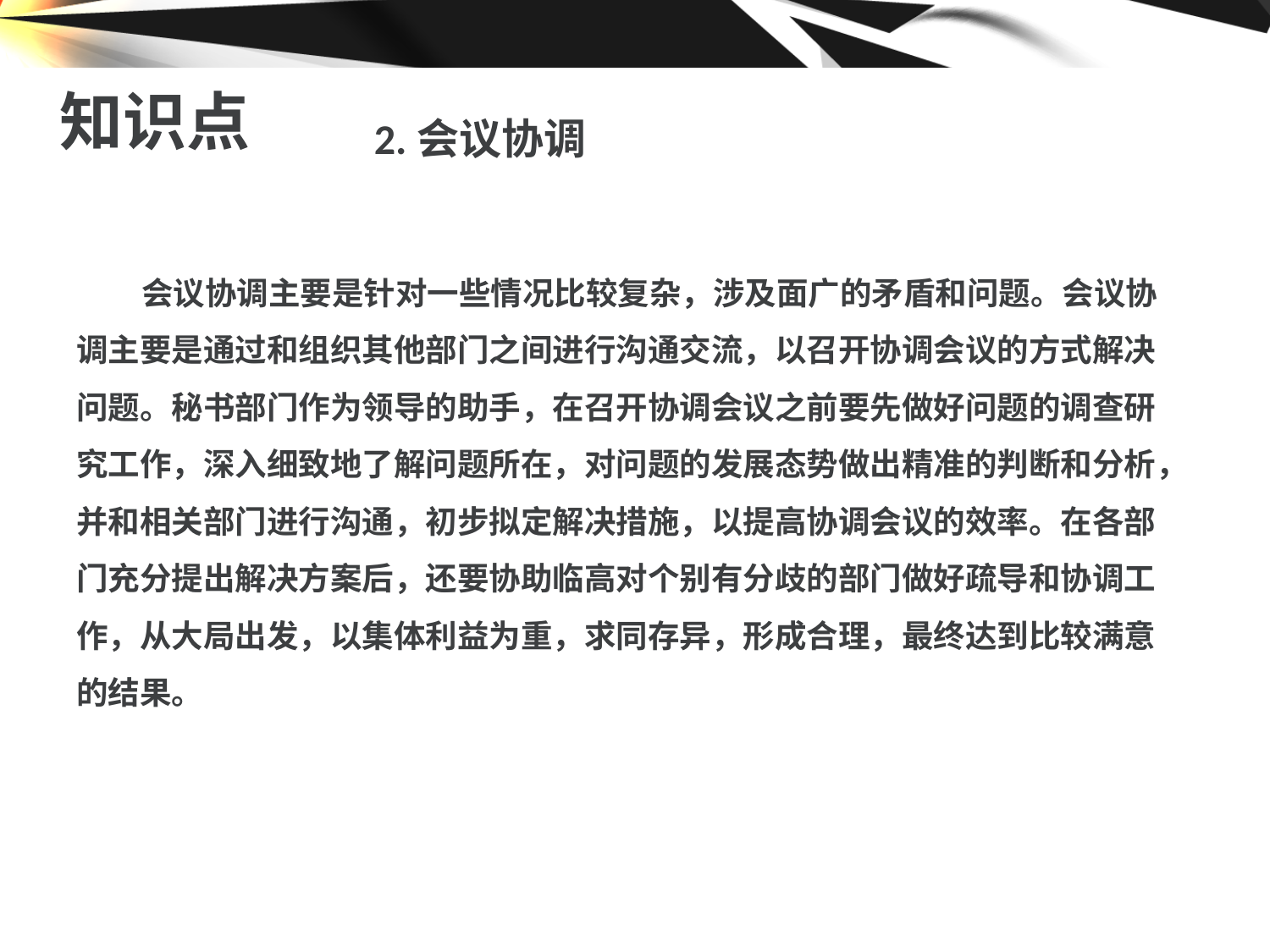

知识点
2.会议协调
        会议协调主要是针对一些情况比较复杂，涉及面广的矛盾和问题。会议协调主要是通过和组织其他部门之间进行沟通交流，以召开协调会议的方式解决问题。秘书部门作为领导的助手，在召开协调会议之前要先做好问题的调查研究工作，深入细致地了解问题所在，对问题的发展态势做出精准的判断和分析，并和相关部门进行沟通，初步拟定解决措施，以提高协调会议的效率。在各部门充分提出解决方案后，还要协助临高对个别有分歧的部门做好疏导和协调工作，从大局出发，以集体利益为重，求同存异，形成合理，最终达到比较满意的结果。